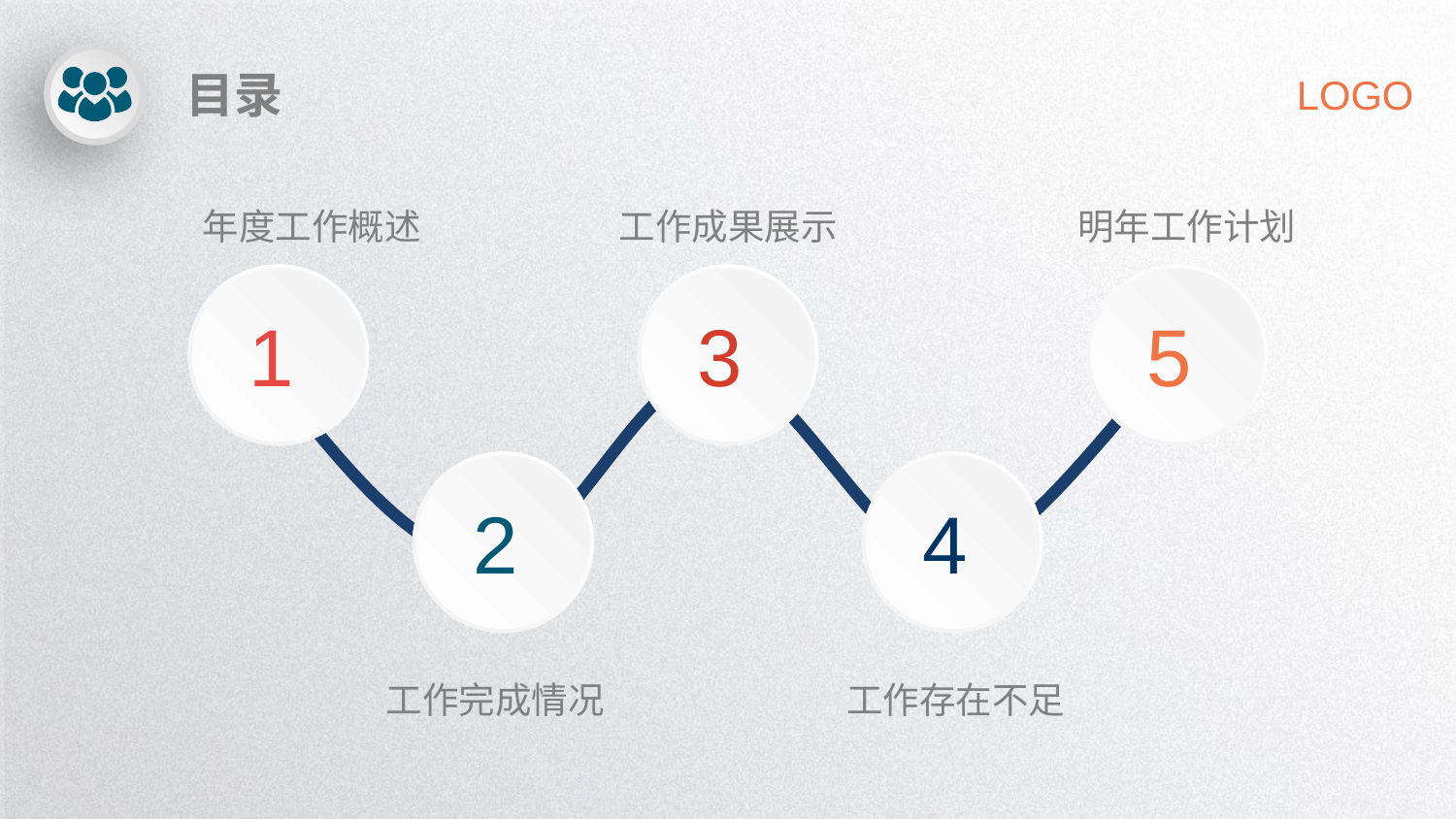

目录
LOGO
年度工作概述
工作成果展示
明年工作计划

1

3

5

2

4
工作完成情况
工作存在不足